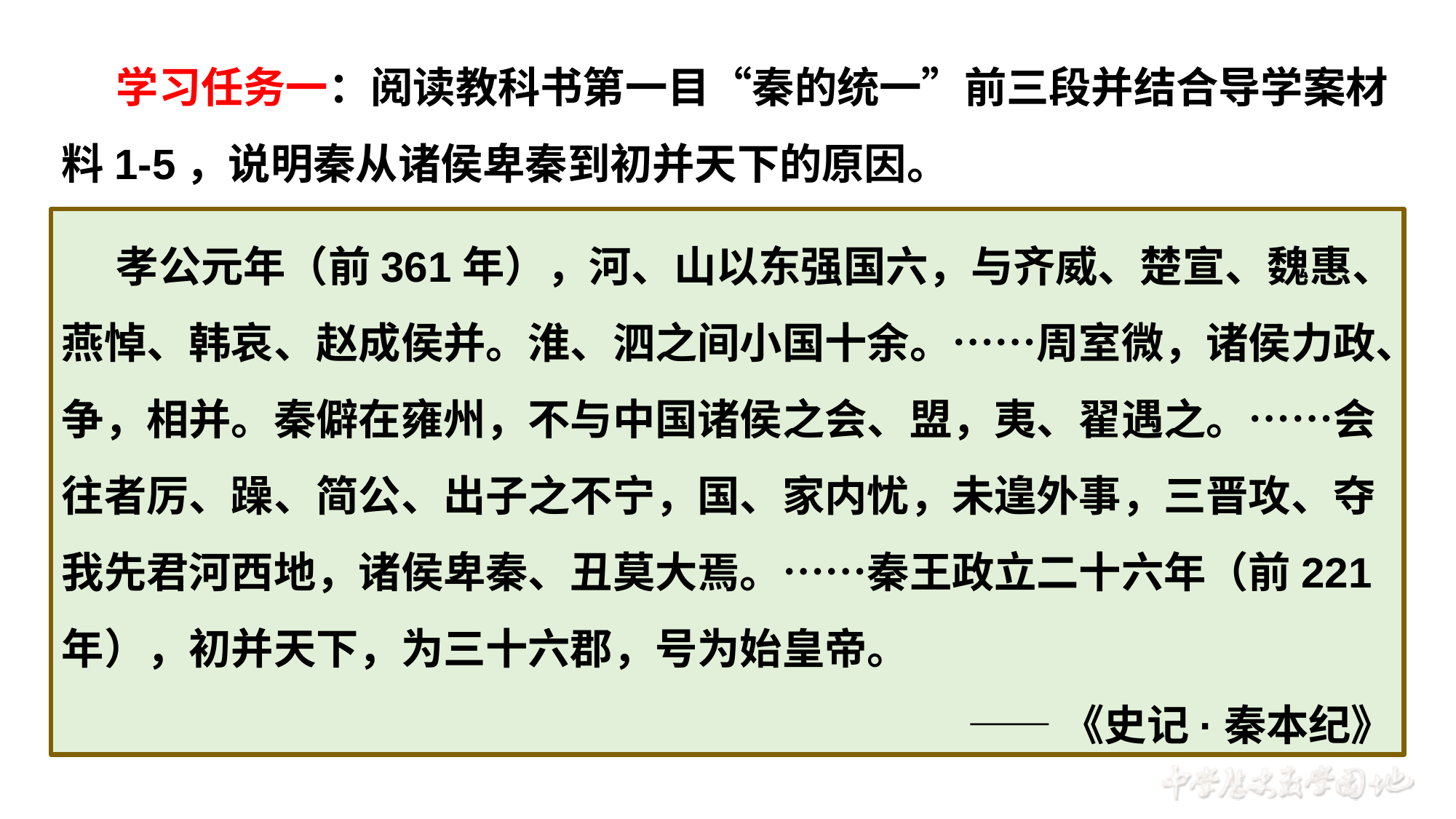

学习任务一：阅读教科书第一目“秦的统一”前三段并结合导学案材料1-5，说明秦从诸侯卑秦到初并天下的原因。
孝公元年（前361年），河、山以东强国六，与齐威、楚宣、魏惠、燕悼、韩哀、赵成侯并。淮、泗之间小国十余。……周室微，诸侯力政、争，相并。秦僻在雍州，不与中国诸侯之会、盟，夷、翟遇之。……会往者厉、躁、简公、出子之不宁，国、家内忧，未遑外事，三晋攻、夺我先君河西地，诸侯卑秦、丑莫大焉。……秦王政立二十六年（前221年），初并天下，为三十六郡，号为始皇帝。
——《史记·秦本纪》